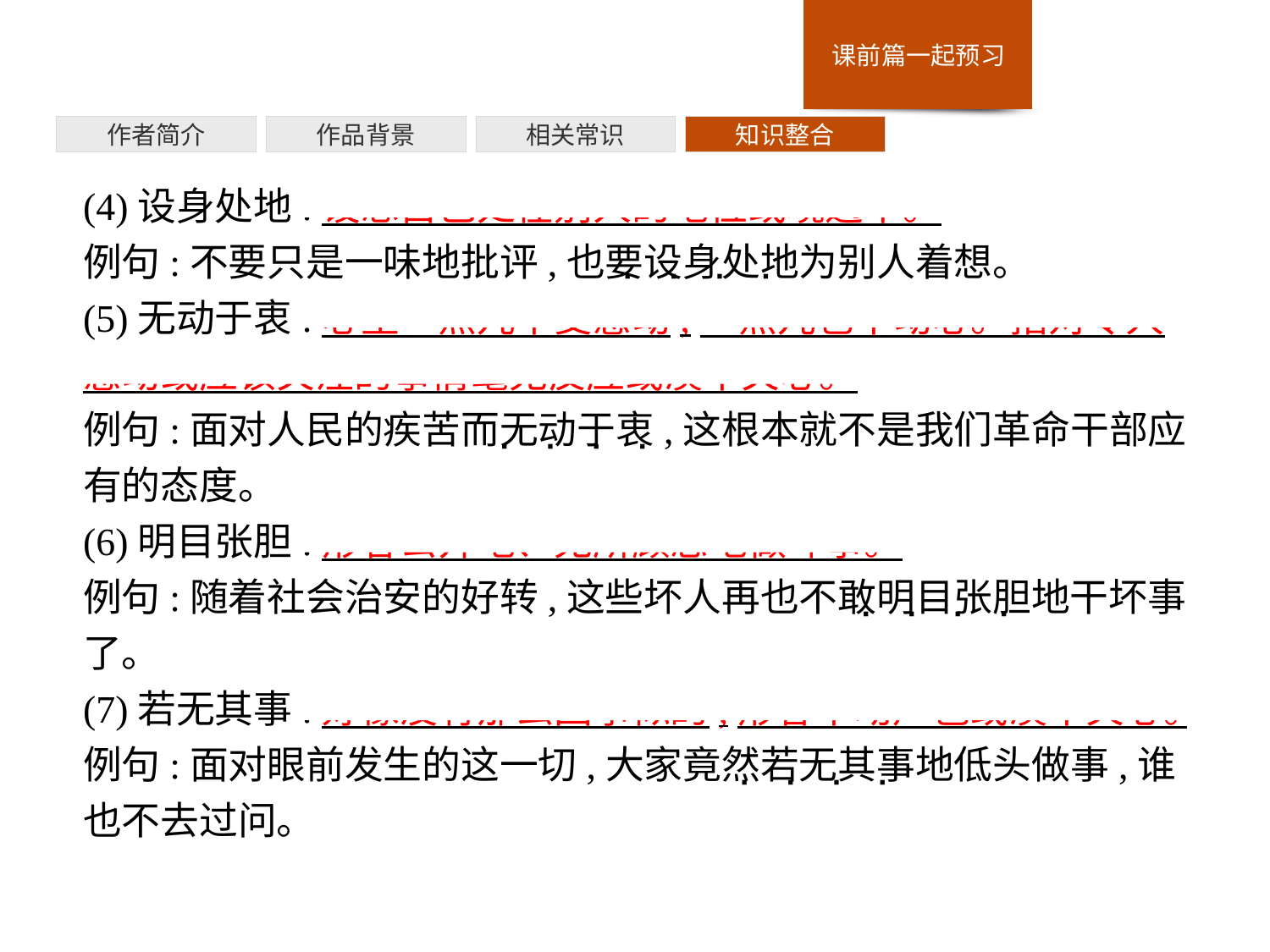

作者简介
作品背景
相关常识
知识整合
(4)设身处地:设想自己处在别人的地位或境遇中。
例句:不要只是一味地批评,也要设身处地为别人着想。
(5)无动于衷:心里一点儿不受感动;一点儿也不动心。指对令人感动或应该关注的事情毫无反应或漠不关心。
例句:面对人民的疾苦而无动于衷,这根本就不是我们革命干部应有的态度。
(6)明目张胆:形容公开地、无所顾忌地做坏事。
例句:随着社会治安的好转,这些坏人再也不敢明目张胆地干坏事了。
(7)若无其事:好像没有那么回事似的,形容不动声色或漠不关心。
例句:面对眼前发生的这一切,大家竟然若无其事地低头做事,谁也不去过问。
·    ·    ·    ·
·    ·    ·    ·
·    ·    ·    ·
·    ·    ·    ·